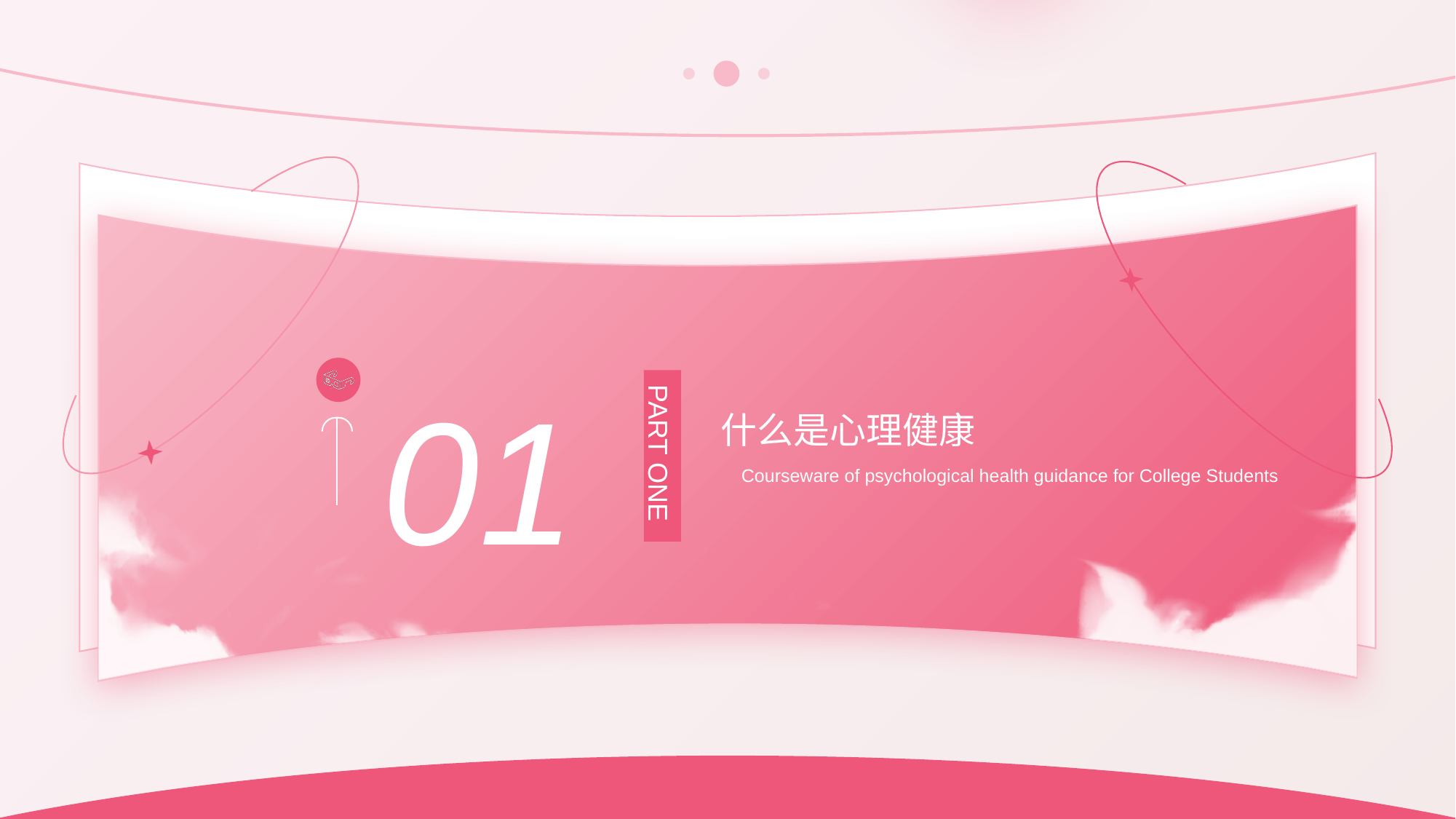

01

PART ONE
什么是心理健康
Courseware of psychological health guidance for College Students